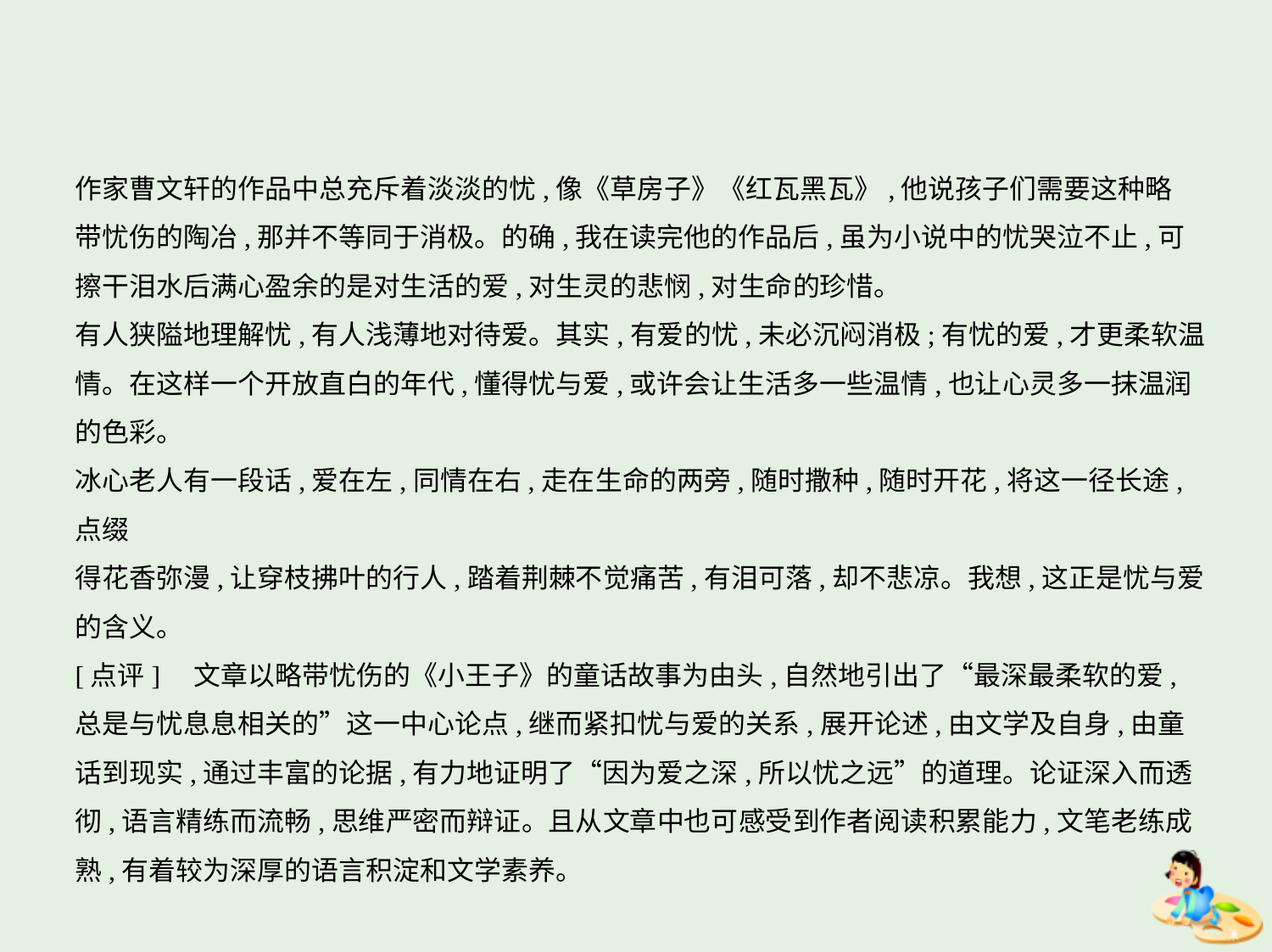

作家曹文轩的作品中总充斥着淡淡的忧,像《草房子》《红瓦黑瓦》,他说孩子们需要这种略
带忧伤的陶冶,那并不等同于消极。的确,我在读完他的作品后,虽为小说中的忧哭泣不止,可
擦干泪水后满心盈余的是对生活的爱,对生灵的悲悯,对生命的珍惜。
有人狭隘地理解忧,有人浅薄地对待爱。其实,有爱的忧,未必沉闷消极;有忧的爱,才更柔软温
情。在这样一个开放直白的年代,懂得忧与爱,或许会让生活多一些温情,也让心灵多一抹温润
的色彩。
冰心老人有一段话,爱在左,同情在右,走在生命的两旁,随时撒种,随时开花,将这一径长途,点缀
得花香弥漫,让穿枝拂叶的行人,踏着荆棘不觉痛苦,有泪可落,却不悲凉。我想,这正是忧与爱
的含义。
[点评]　文章以略带忧伤的《小王子》的童话故事为由头,自然地引出了“最深最柔软的爱,
总是与忧息息相关的”这一中心论点,继而紧扣忧与爱的关系,展开论述,由文学及自身,由童
话到现实,通过丰富的论据,有力地证明了“因为爱之深,所以忧之远”的道理。论证深入而透
彻,语言精练而流畅,思维严密而辩证。且从文章中也可感受到作者阅读积累能力,文笔老练成
熟,有着较为深厚的语言积淀和文学素养。